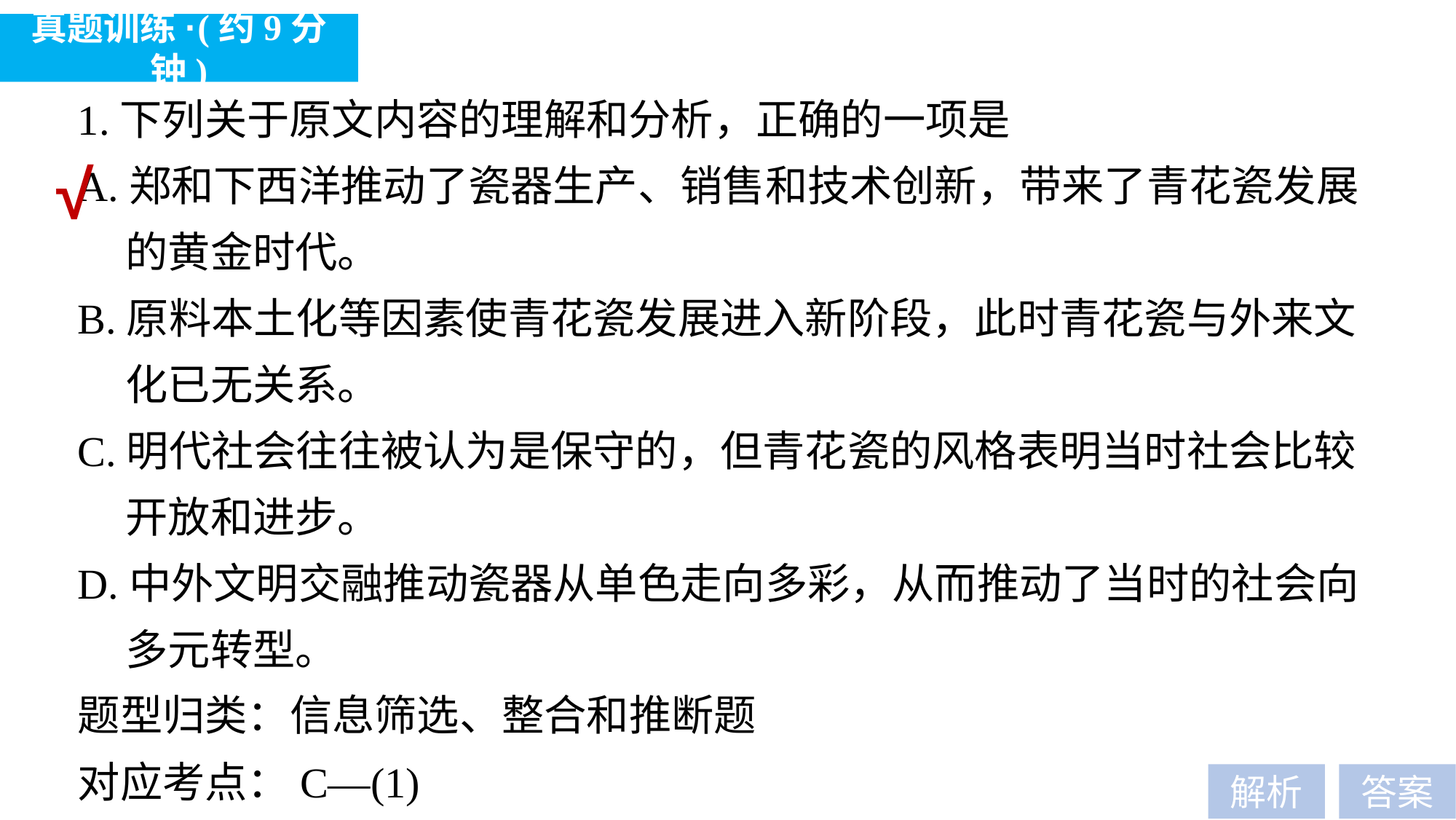

真题训练·(约9分钟)
1.下列关于原文内容的理解和分析，正确的一项是
A.郑和下西洋推动了瓷器生产、销售和技术创新，带来了青花瓷发展
    的黄金时代。
B.原料本土化等因素使青花瓷发展进入新阶段，此时青花瓷与外来文
    化已无关系。
C.明代社会往往被认为是保守的，但青花瓷的风格表明当时社会比较
    开放和进步。
D.中外文明交融推动瓷器从单色走向多彩，从而推动了当时的社会向
    多元转型。
题型归类：信息筛选、整合和推断题
对应考点：C—(1)
√
解析
答案